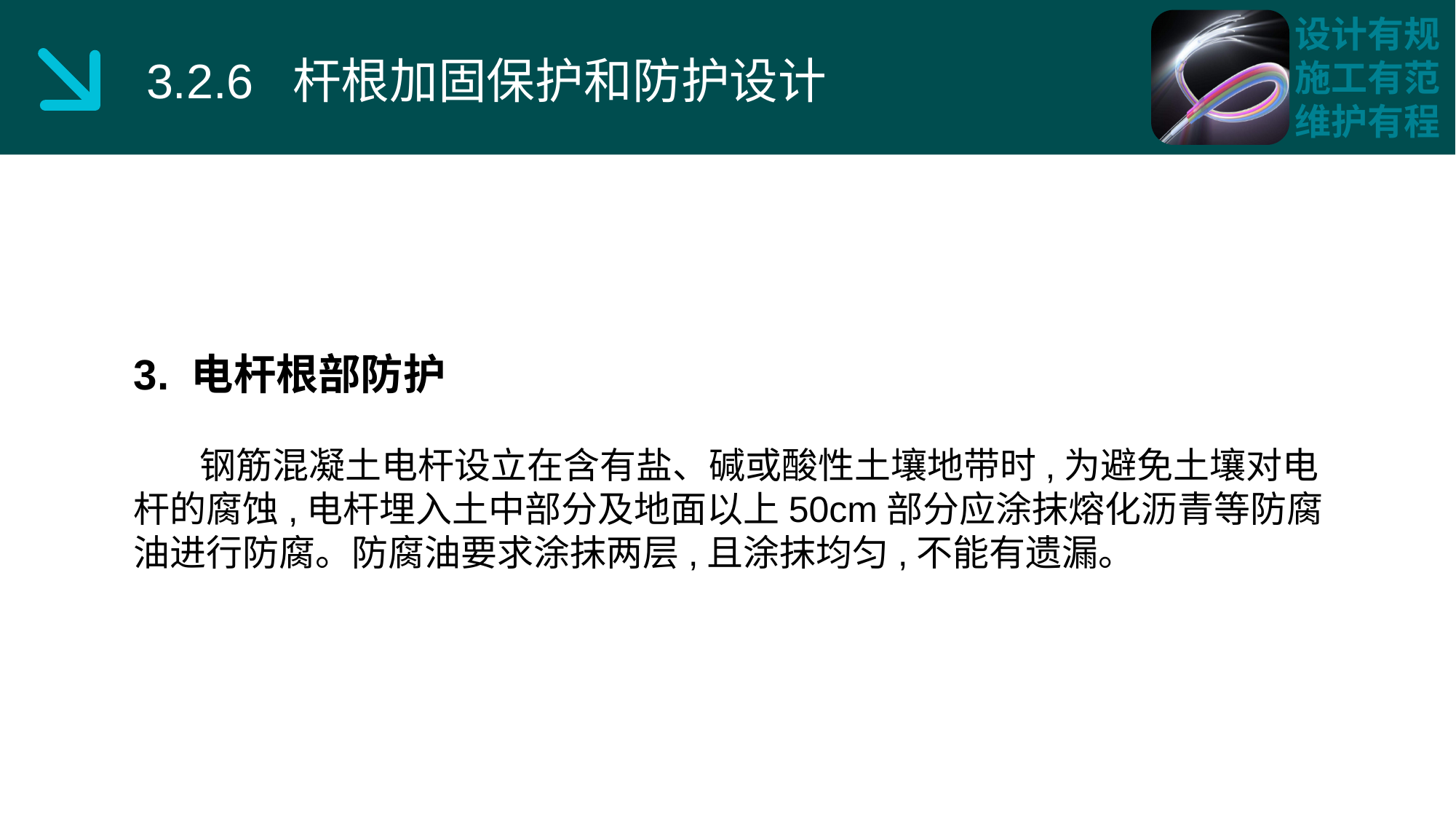

3.2.6  杆根加固保护和防护设计

3. 电杆根部防护

       钢筋混凝土电杆设立在含有盐、碱或酸性土壤地带时,为避免土壤对电杆的腐蚀,电杆埋入土中部分及地面以上50cm部分应涂抹熔化沥青等防腐油进行防腐。防腐油要求涂抹两层,且涂抹均匀,不能有遗漏。